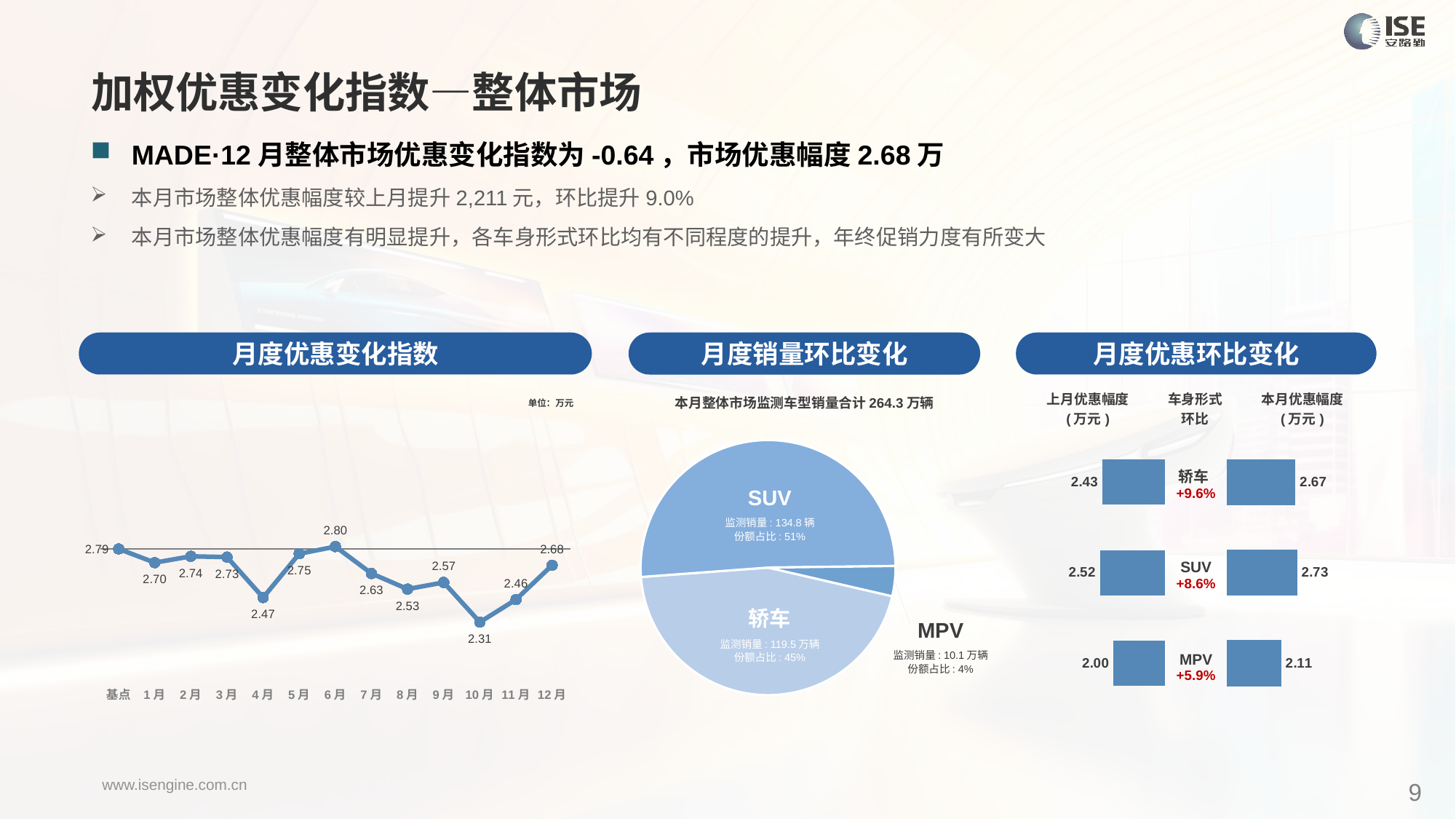

加权优惠变化指数—整体市场
MADE·12月整体市场优惠变化指数为-0.64，市场优惠幅度2.68万
本月市场整体优惠幅度较上月提升2,211元，环比提升9.0%
本月市场整体优惠幅度有明显提升，各车身形式环比均有不同程度的提升，年终促销力度有所变大
月度优惠变化指数

月度优惠环比变化

月度销量环比变化

本月整体市场监测车型销量合计264.3万辆

### Chart

| Category | 车身市场 |
|---|---|
| 轿车 | 1195094.0000000056 |
| SUV | 1347668.0000000144 |
| MPV | 100673.00000000616 |
SUV
监测销量: 134.8辆
份额占比: 51%
轿车
监测销量: 119.5万辆
份额占比: 45%
MPV
监测销量: 10.1万辆
份额占比: 4%

### Chart

| Category | Y2024 |
|---|---|
| 基点 | 0.0 |
| 1月 | -0.5377555543318082 |
| 2月 | -0.2897483590059694 |
| 3月 | -0.32 |
| 4月 | -1.9 |
| 5月 | -0.19 |
| 6月 | 0.09 |
| 7月 | -0.96 |
| 8月 | -1.57 |
| 9月 | -1.31 |
| 10月 | -2.86 |
| 11月 | -1.98 |
| 12月 | -0.64 |
| 上月优惠幅度 (万元) | 车身形式 环比 | 本月优惠幅度 (万元) |
| --- | --- | --- |
单位：万元
| 轿车+9.6% |
| --- |
| SUV +8.6% |
| MPV +5.9% |

### Chart

| Category | 成交均价 |
|---|---|
| 轿车 | 2.43 |
| SUV | 2.52 |
| MPV | 2.0 |

### Chart

| Category | 成交均价 |
|---|---|
| 轿车 | 2.666839328119795 |
| SUV | 2.7344561123362827 |
| MPV | 2.1137111241345488 |
SUV
监测销量: 90.5万辆
份额占比: 48%
轿车
监测销量: 89.1万辆
份额占比: 48%
9